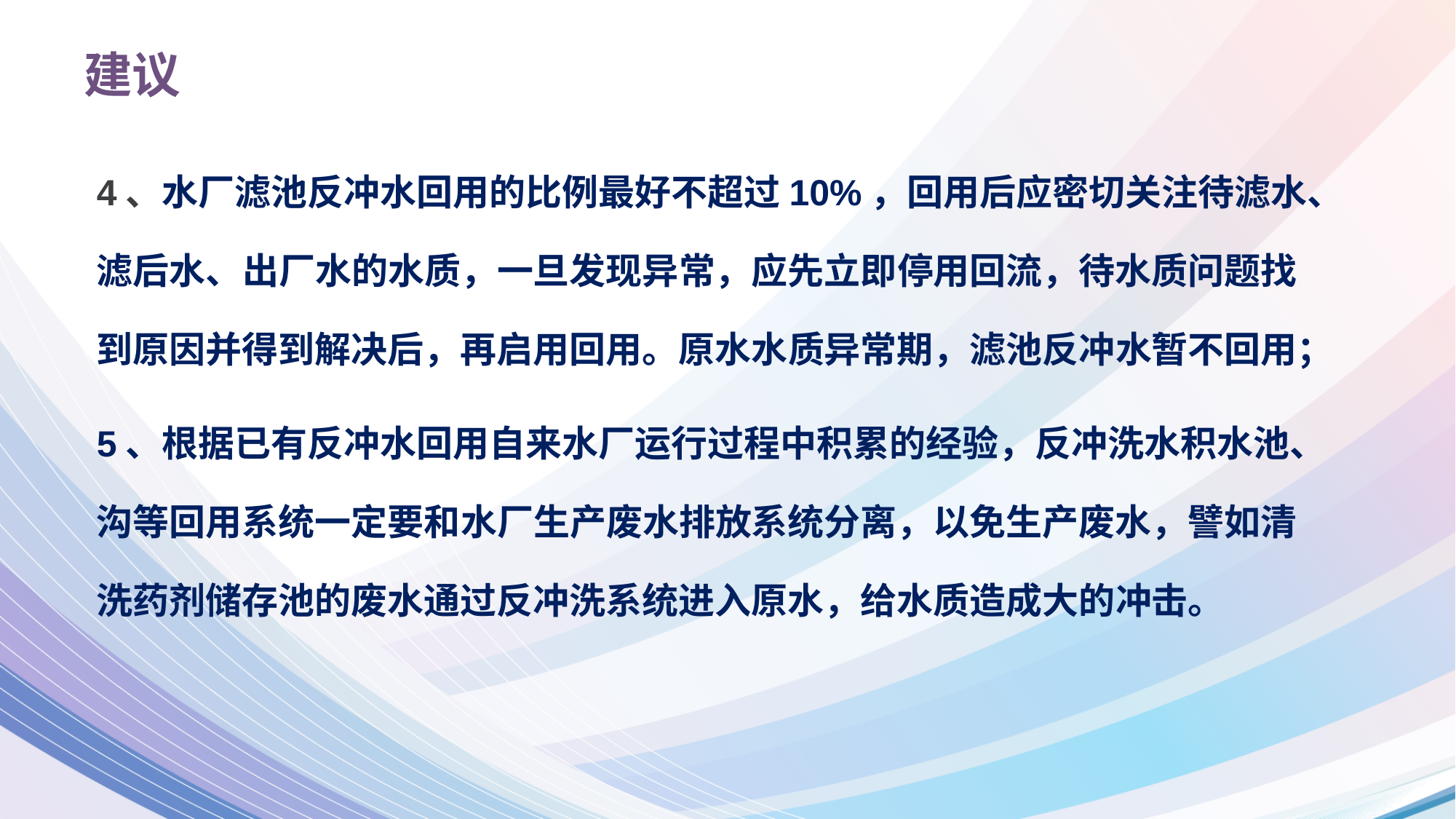

建议
4、水厂滤池反冲水回用的比例最好不超过10%，回用后应密切关注待滤水、滤后水、出厂水的水质，一旦发现异常，应先立即停用回流，待水质问题找到原因并得到解决后，再启用回用。原水水质异常期，滤池反冲水暂不回用；
5、根据已有反冲水回用自来水厂运行过程中积累的经验，反冲洗水积水池、沟等回用系统一定要和水厂生产废水排放系统分离，以免生产废水，譬如清洗药剂储存池的废水通过反冲洗系统进入原水，给水质造成大的冲击。